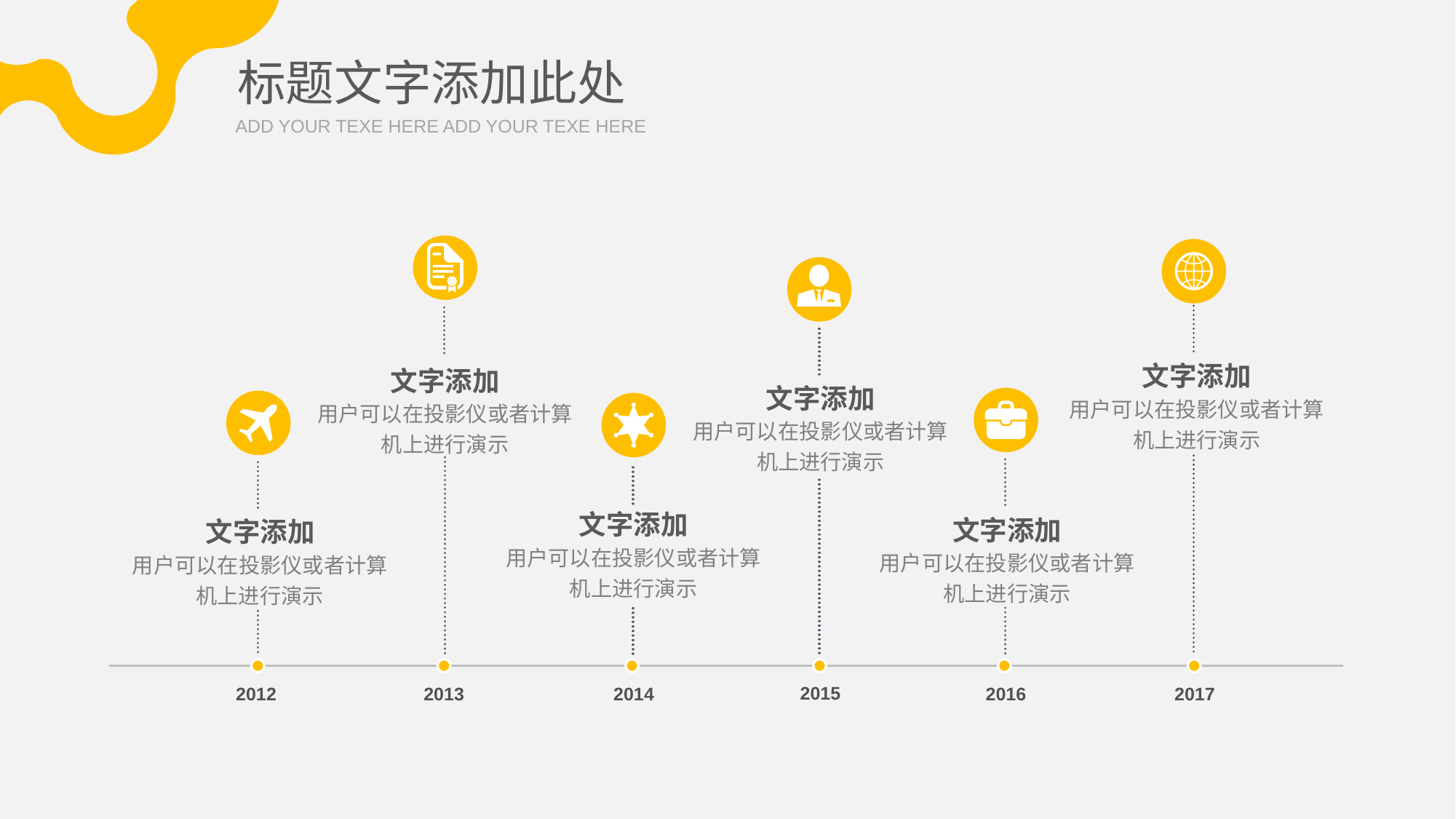

标题文字添加此处
ADD YOUR TEXE HERE ADD YOUR TEXE HERE

文字添加
用户可以在投影仪或者计算机上进行演示
文字添加
用户可以在投影仪或者计算机上进行演示
文字添加
用户可以在投影仪或者计算机上进行演示

文字添加
用户可以在投影仪或者计算机上进行演示
文字添加
用户可以在投影仪或者计算机上进行演示
文字添加
用户可以在投影仪或者计算机上进行演示

2015
2012
2013
2014
2016
2017